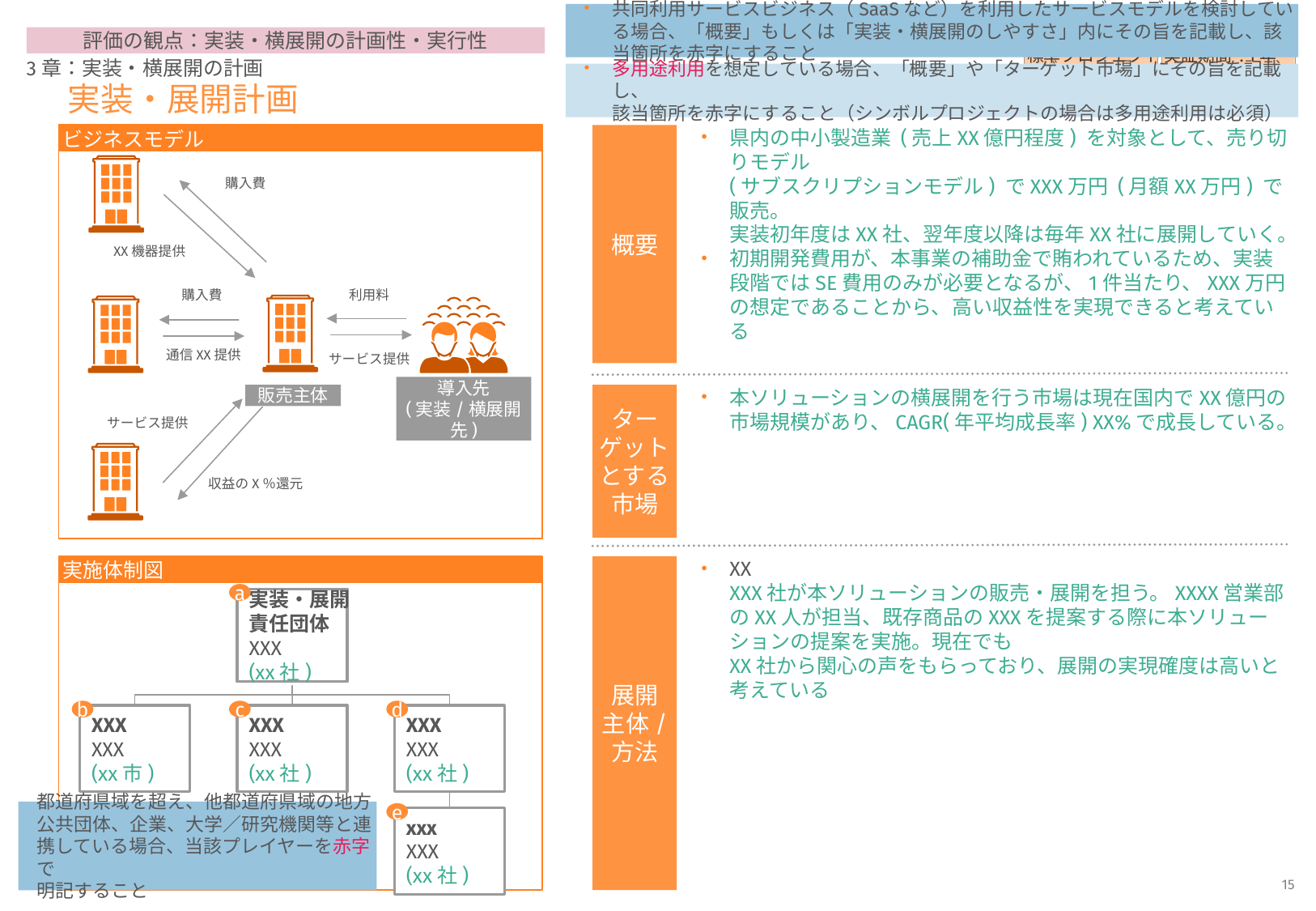

共同利用サービスビジネス（SaaSなど）を利用したサービスモデルを検討している場合、「概要」もしくは「実装・横展開のしやすさ」内にその旨を記載し、該当箇所を赤字にすること
① 公募種別
② 実証期間
標準プロジェクト
実証期間 : 1年
シンボルプロジェクト
実証期間 : 2年
評価の観点：実装・横展開の計画性・実行性
3章：実装・横展開の計画
多用途利用を想定している場合、「概要」や「ターゲット市場」にその旨を記載し、
該当箇所を赤字にすること（シンボルプロジェクトの場合は多用途利用は必須）
# 実装・展開計画
ビジネスモデル
概要
県内の中小製造業 (売上XX億円程度) を対象として、売り切りモデル
(サブスクリプションモデル) でXXX万円 (月額XX万円) で販売。
実装初年度はXX社、翌年度以降は毎年XX社に展開していく。
初期開発費用が、本事業の補助金で賄われているため、実装段階ではSE費用のみが必要となるが、1件当たり、XXX万円の想定であることから、高い収益性を実現できると考えている

購入費
XX機器提供

購入費
利用料

通信XX提供
サービス提供
導入先
(実装/横展開先)
販売主体
ターゲットとする市場
本ソリューションの横展開を行う市場は現在国内でXX億円の市場規模があり、CAGR(年平均成長率) XX%で成長している。

サービス提供

収益のX％還元
実施体制図
展開
主体/
方法
XX
XXX社が本ソリューションの販売・展開を担う。XXXX営業部のXX人が担当、既存商品のXXXを提案する際に本ソリューションの提案を実施。現在でも
XX社から関心の声をもらっており、展開の実現確度は高いと考えている

a
実装・展開
責任団体
XXX
(xx社)
b
c
d
XXX
XXX
(xx市)
XXX
XXX
(xx社)
XXX
XXX
(xx社)
都道府県域を超え、他都道府県域の地方公共団体、企業、大学／研究機関等と連携している場合、当該プレイヤーを赤字で
明記すること
e
xxx
XXX
(xx社)